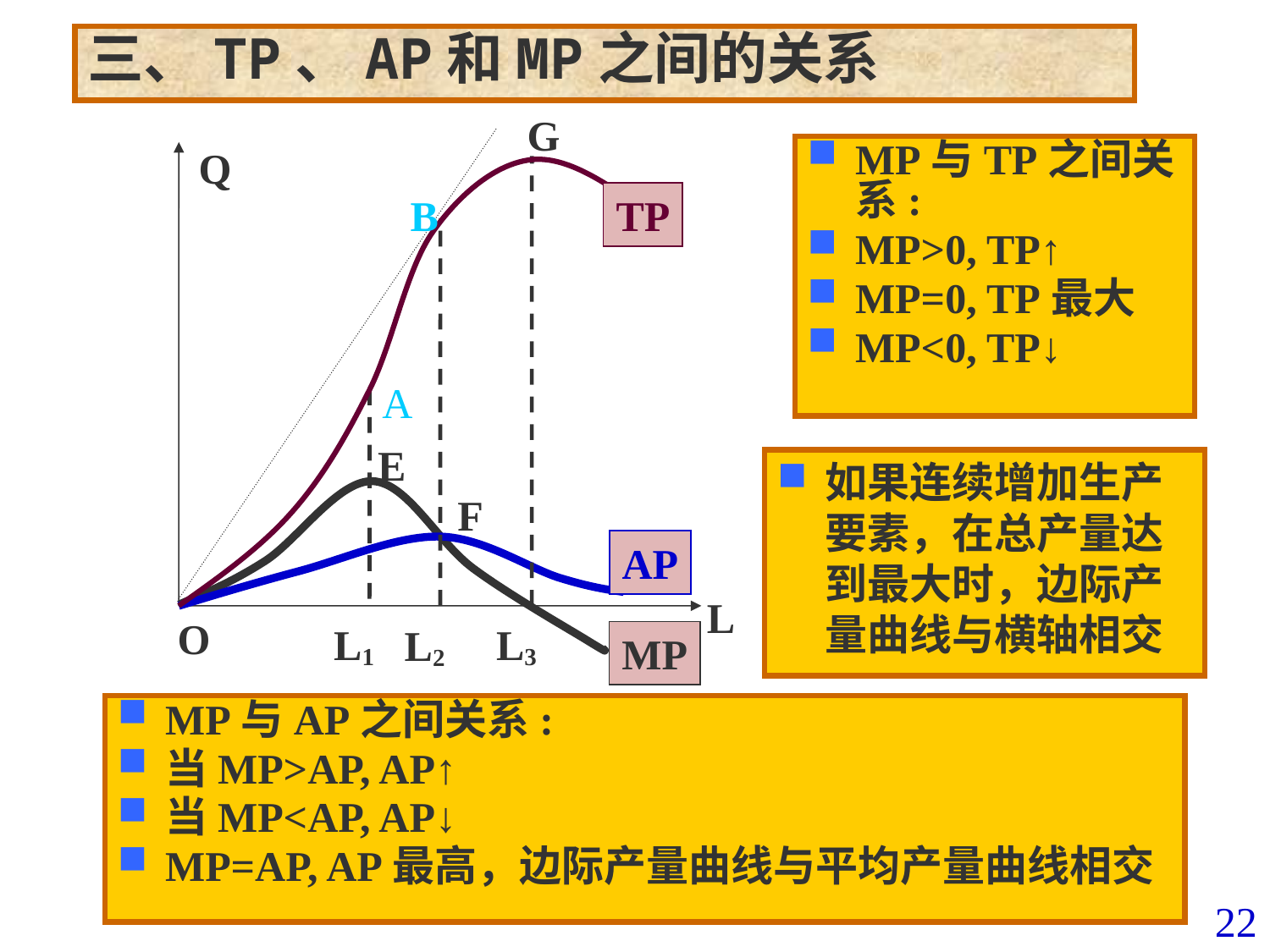

三、TP、AP和MP之间的关系
G

Q
MP与TP之间关系:
MP>0, TP↑
MP=0, TP最大
MP<0, TP↓

B
TP

A

E
如果连续增加生产要素，在总产量达到最大时，边际产量曲线与横轴相交

F
AP

L
O

L1
L3
L2
MP
MP与AP之间关系:
当MP>AP, AP↑
当MP<AP, AP↓
MP=AP, AP最高，边际产量曲线与平均产量曲线相交
22